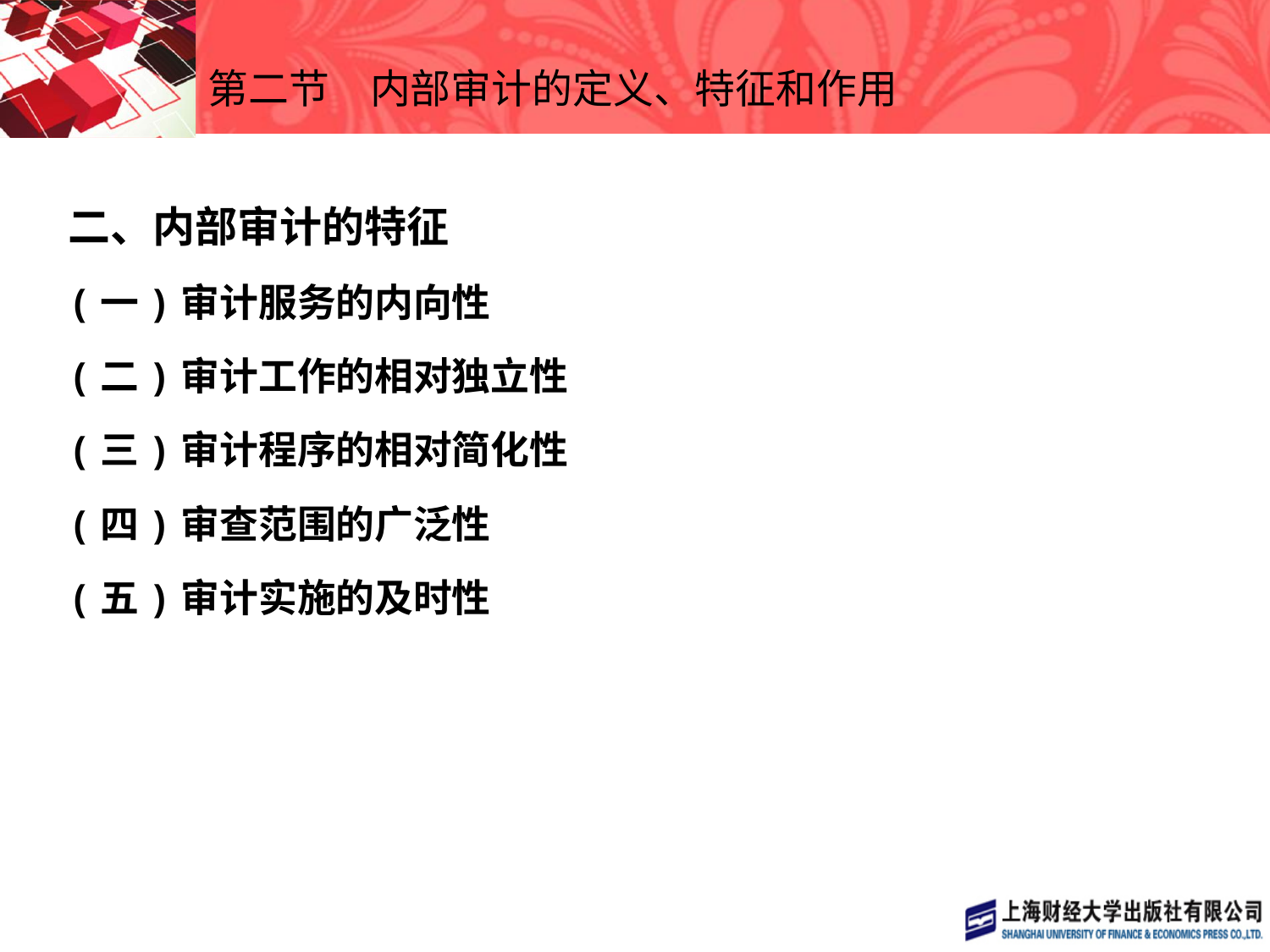

# 第二节　内部审计的定义、特征和作用
二、内部审计的特征
(一)审计服务的内向性
(二)审计工作的相对独立性
(三)审计程序的相对简化性
(四)审查范围的广泛性
(五)审计实施的及时性